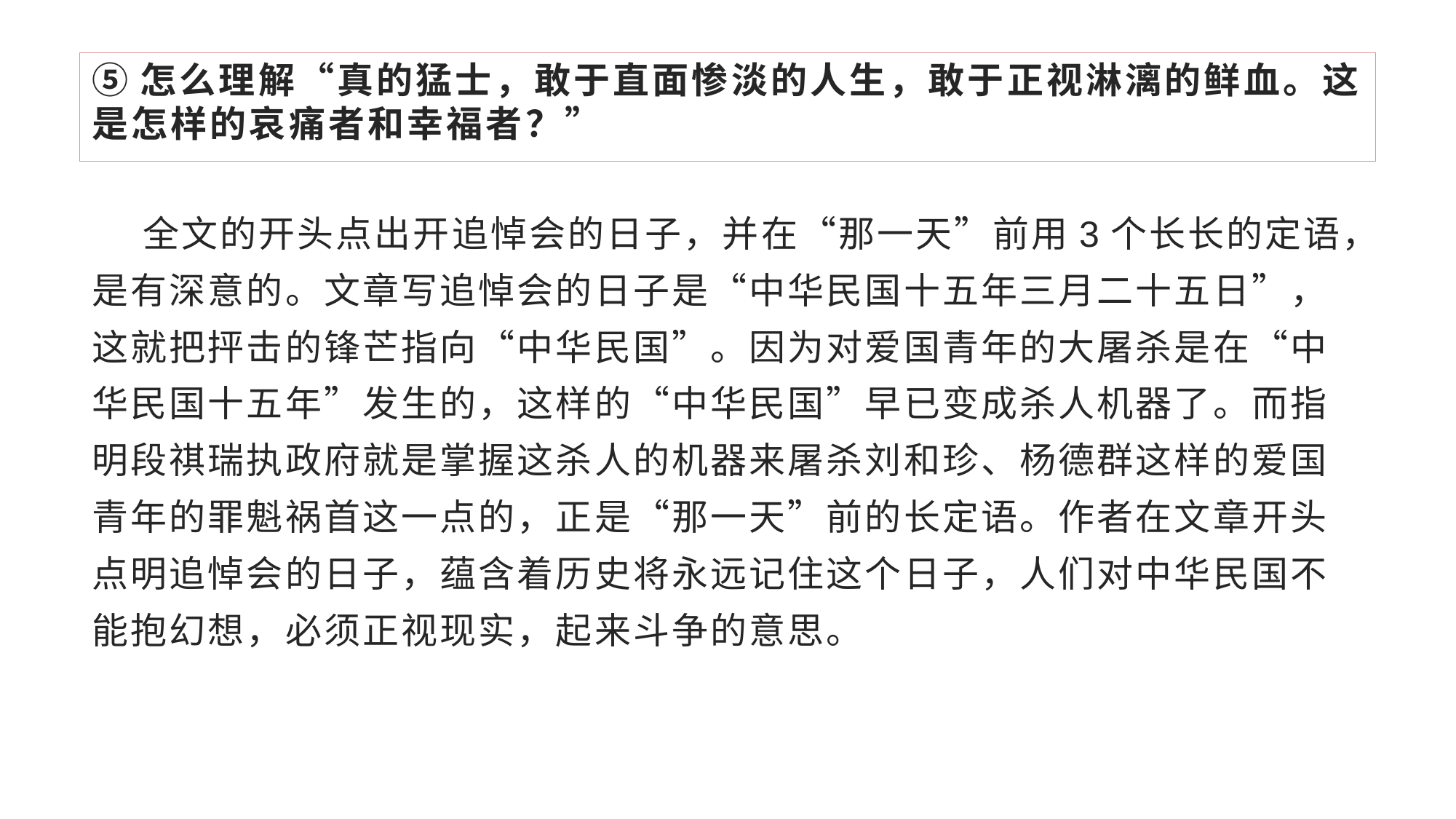

# ⑤怎么理解“真的猛士，敢于直面惨淡的人生，敢于正视淋漓的鲜血。这是怎样的哀痛者和幸福者？”
    全文的开头点出开追悼会的日子，并在“那一天”前用3个长长的定语，是有深意的。文章写追悼会的日子是“中华民国十五年三月二十五日”，这就把抨击的锋芒指向“中华民国”。因为对爱国青年的大屠杀是在“中华民国十五年”发生的，这样的“中华民国”早已变成杀人机器了。而指明段祺瑞执政府就是掌握这杀人的机器来屠杀刘和珍、杨德群这样的爱国青年的罪魁祸首这一点的，正是“那一天”前的长定语。作者在文章开头点明追悼会的日子，蕴含着历史将永远记住这个日子，人们对中华民国不能抱幻想，必须正视现实，起来斗争的意思。